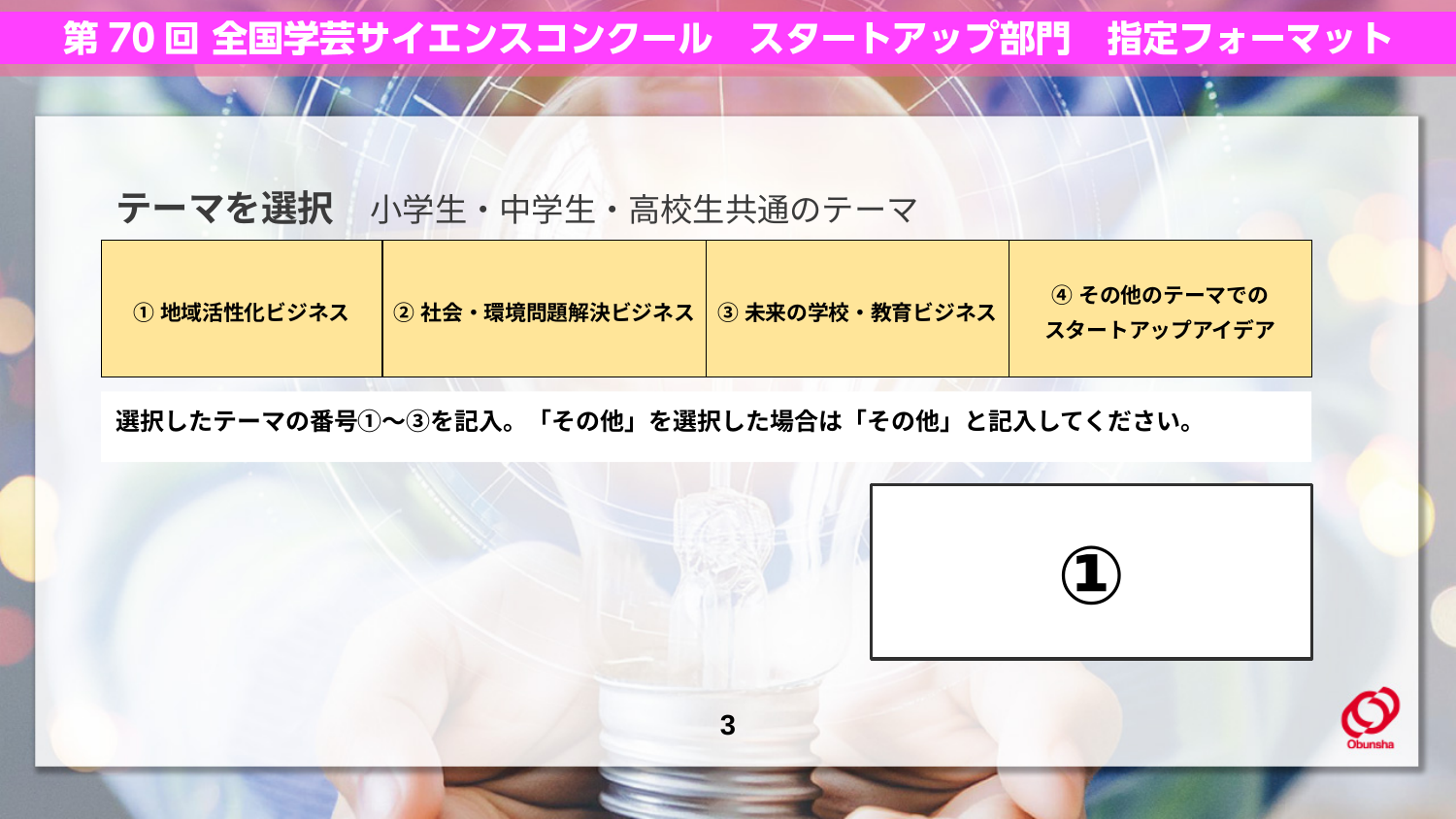

テーマを選択　小学生・中学生・高校生共通のテーマ

| ①地域活性化ビジネス | ②社会・環境問題解決ビジネス | ③未来の学校・教育ビジネス | ④その他のテーマでの スタートアップアイデア |
| --- | --- | --- | --- |
選択したテーマの番号①～③を記入。「その他」を選択した場合は「その他」と記入してください。
①